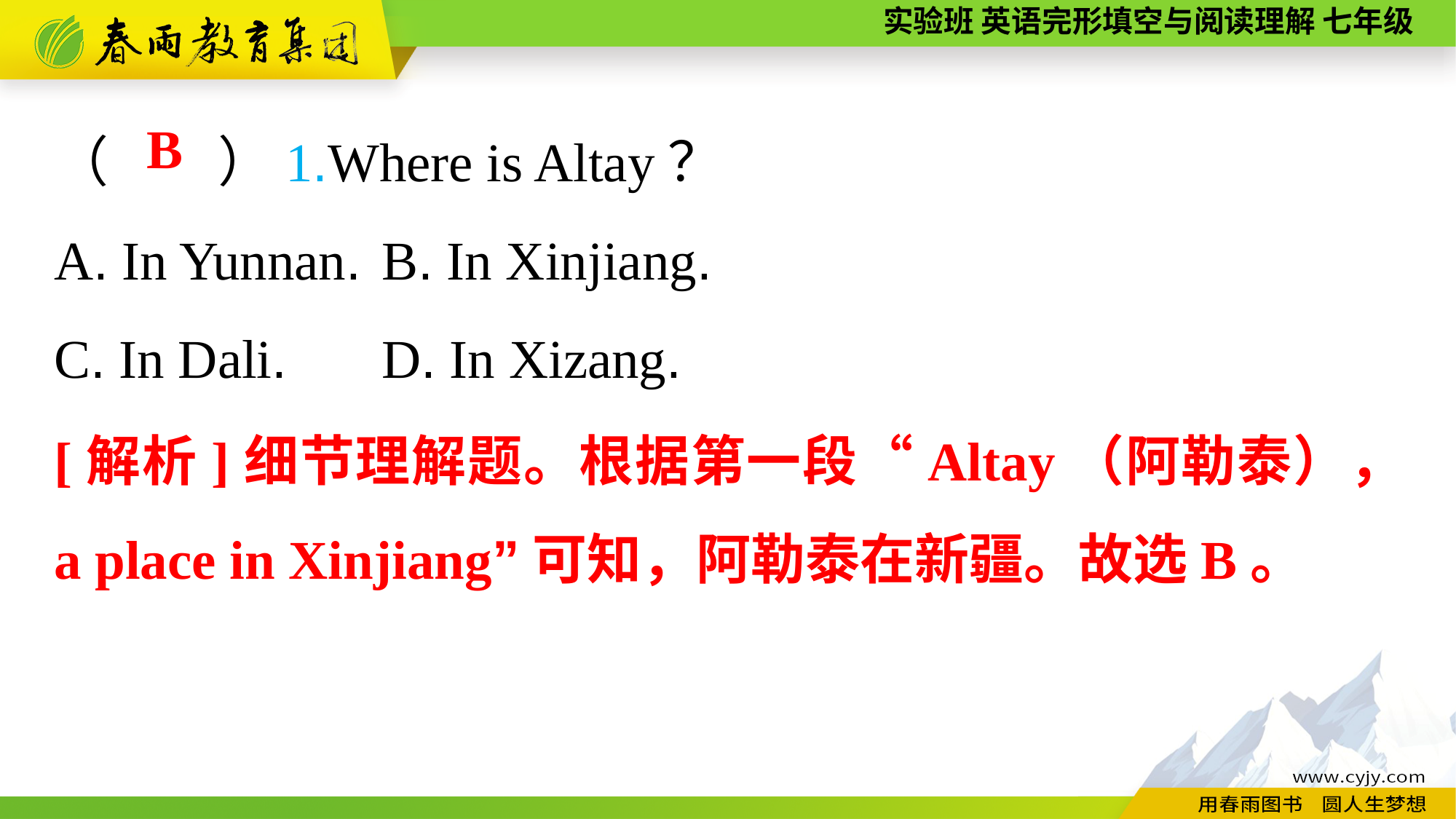

（　　）1.Where is Altay？
A. In Yunnan.	B. In Xinjiang.
C. In Dali.	D. In Xizang.
B
[解析]细节理解题。根据第一段“Altay（阿勒泰）， a place in Xinjiang”可知，阿勒泰在新疆。故选B。